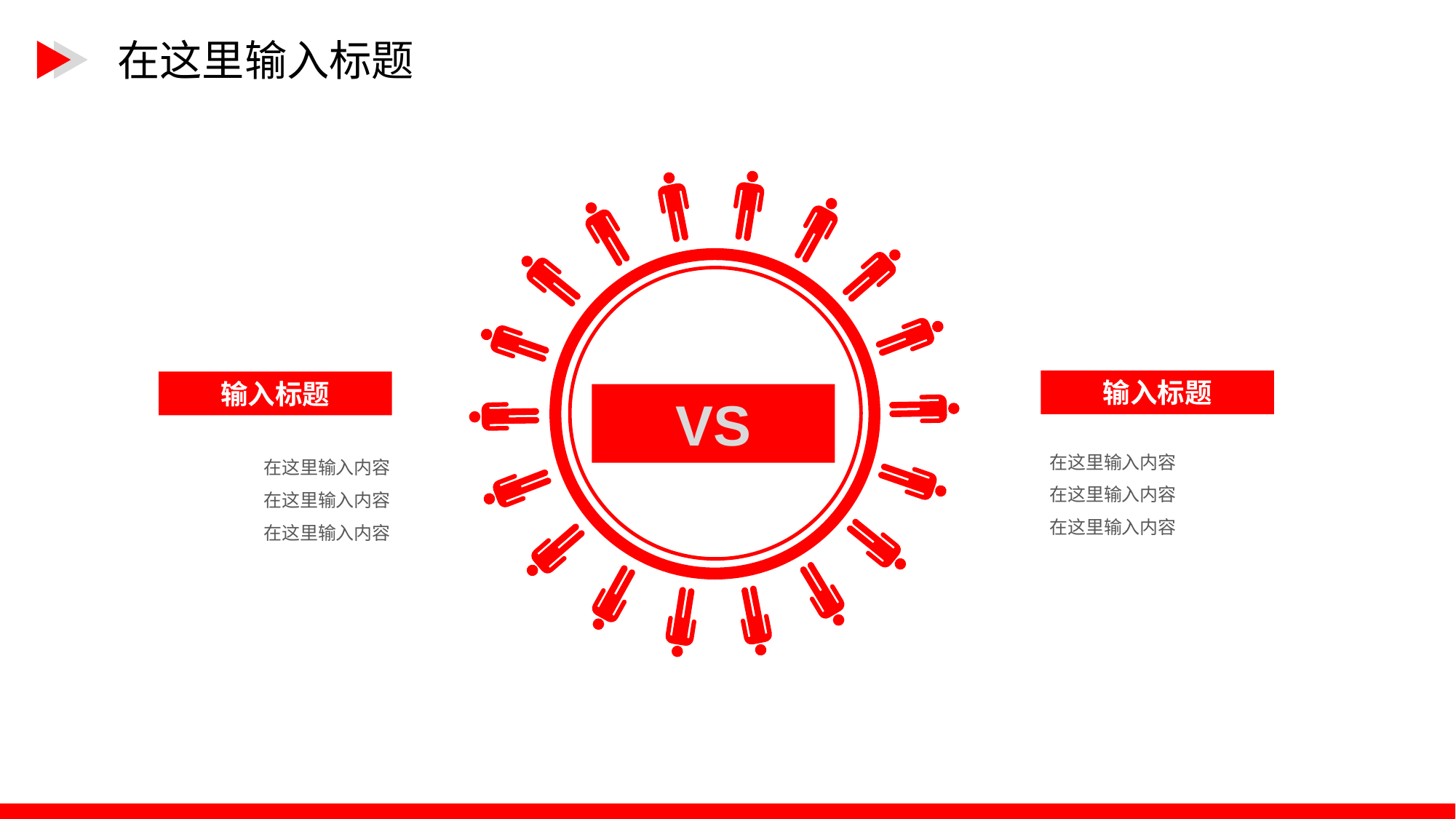

在这里输入标题

VS

输入标题
输入标题

在这里输入内容
在这里输入内容
在这里输入内容
在这里输入内容
在这里输入内容
在这里输入内容